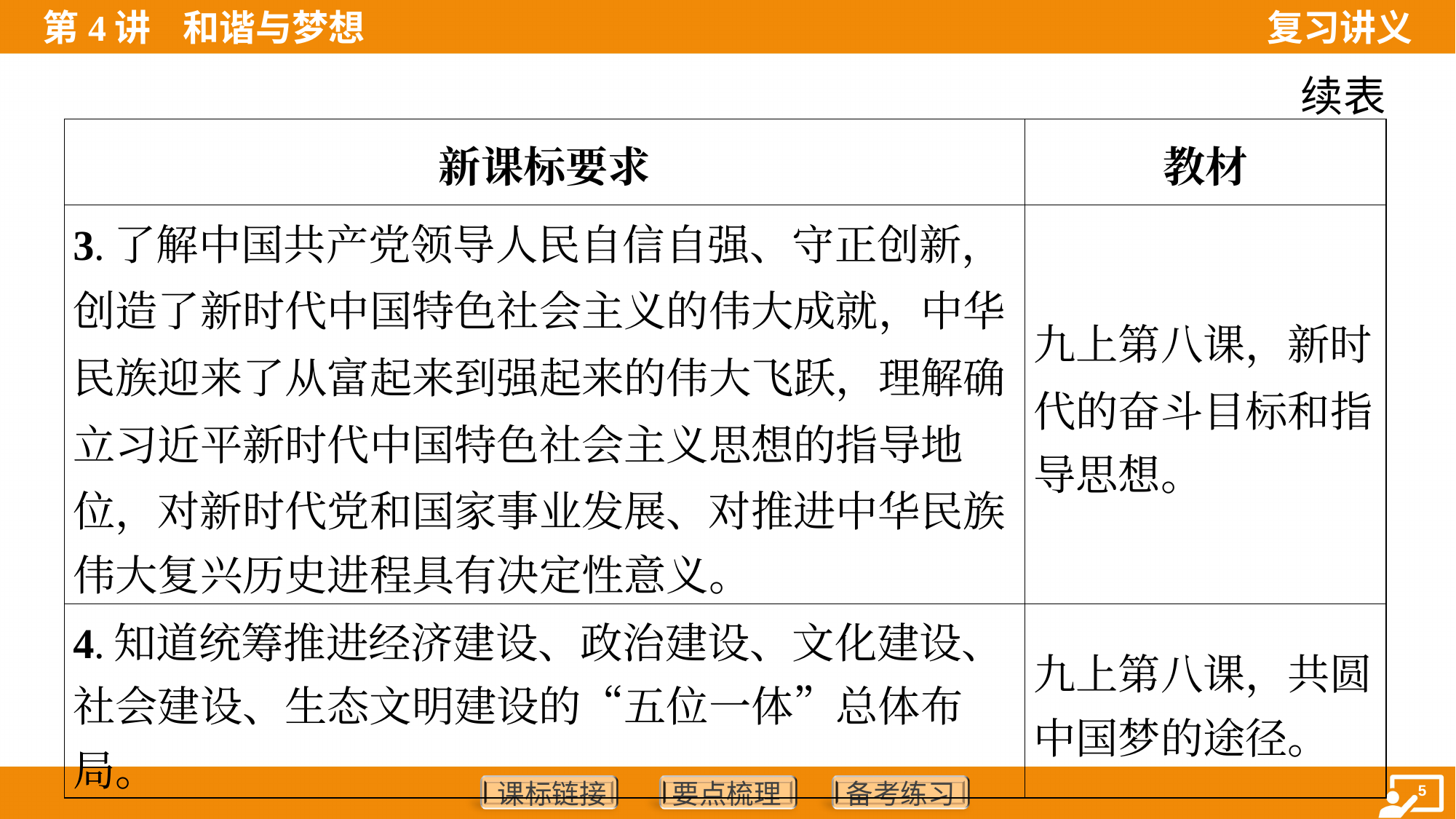

续表
| 新课标要求 | 教材 |
| --- | --- |
| 3.了解中国共产党领导人民自信自强、守正创新， 创造了新时代中国特色社会主义的伟大成就，中华 民族迎来了从富起来到强起来的伟大飞跃，理解确 立习近平新时代中国特色社会主义思想的指导地 位，对新时代党和国家事业发展、对推进中华民族 伟大复兴历史进程具有决定性意义。 | 九上第八课，新时 代的奋斗目标和指 导思想。 |
| 4.知道统筹推进经济建设、政治建设、文化建设、 社会建设、生态文明建设的“五位一体”总体布局。 | 九上第八课，共圆 中国梦的途径。 |